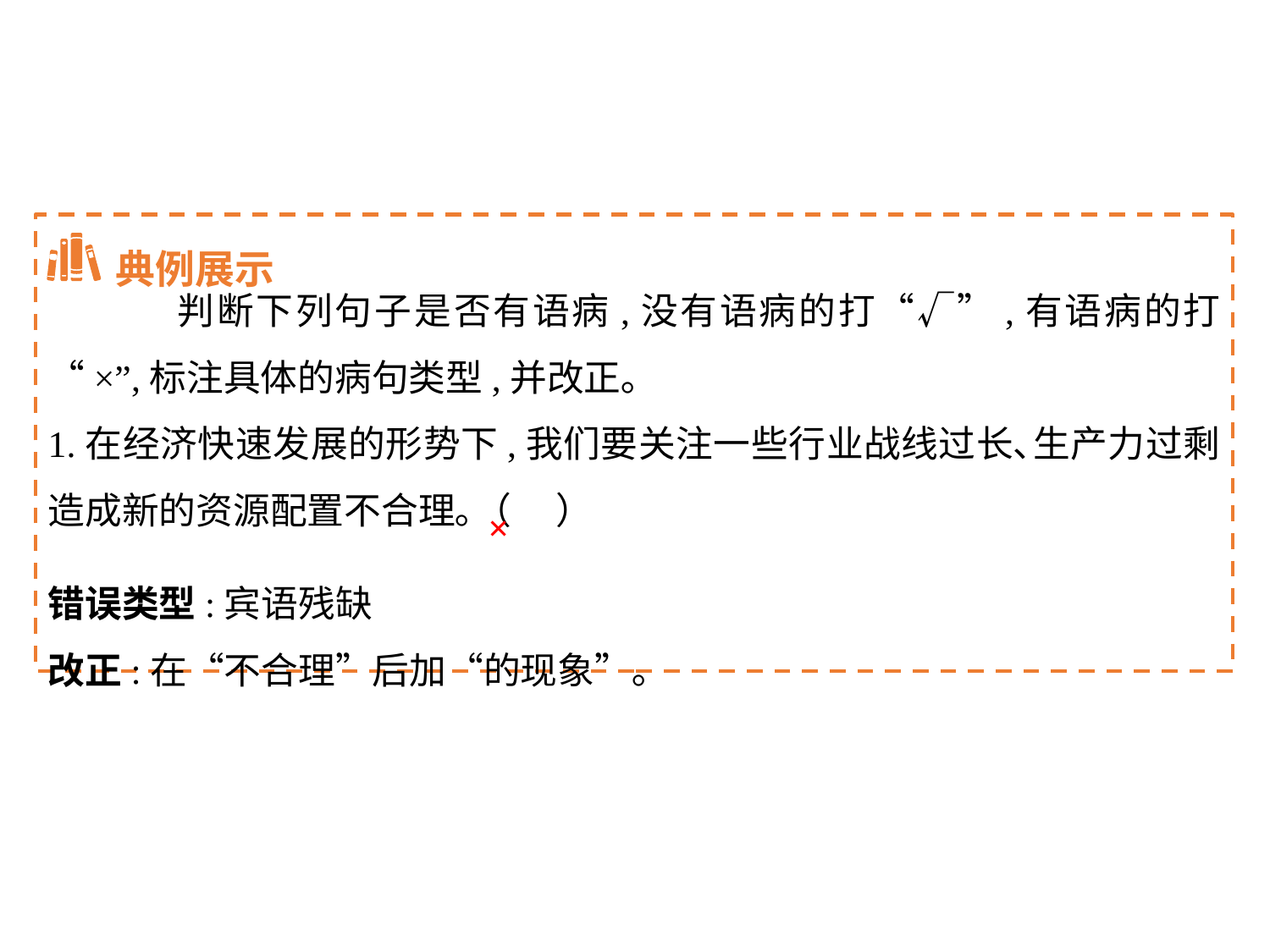

典例展示

	判断下列句子是否有语病,没有语病的打“√”,有语病的打“×”,标注具体的病句类型,并改正｡
1.在经济快速发展的形势下,我们要关注一些行业战线过长､生产力过剩造成新的资源配置不合理｡（	）

×
错误类型:宾语残缺
改正:在“不合理”后加“的现象”｡